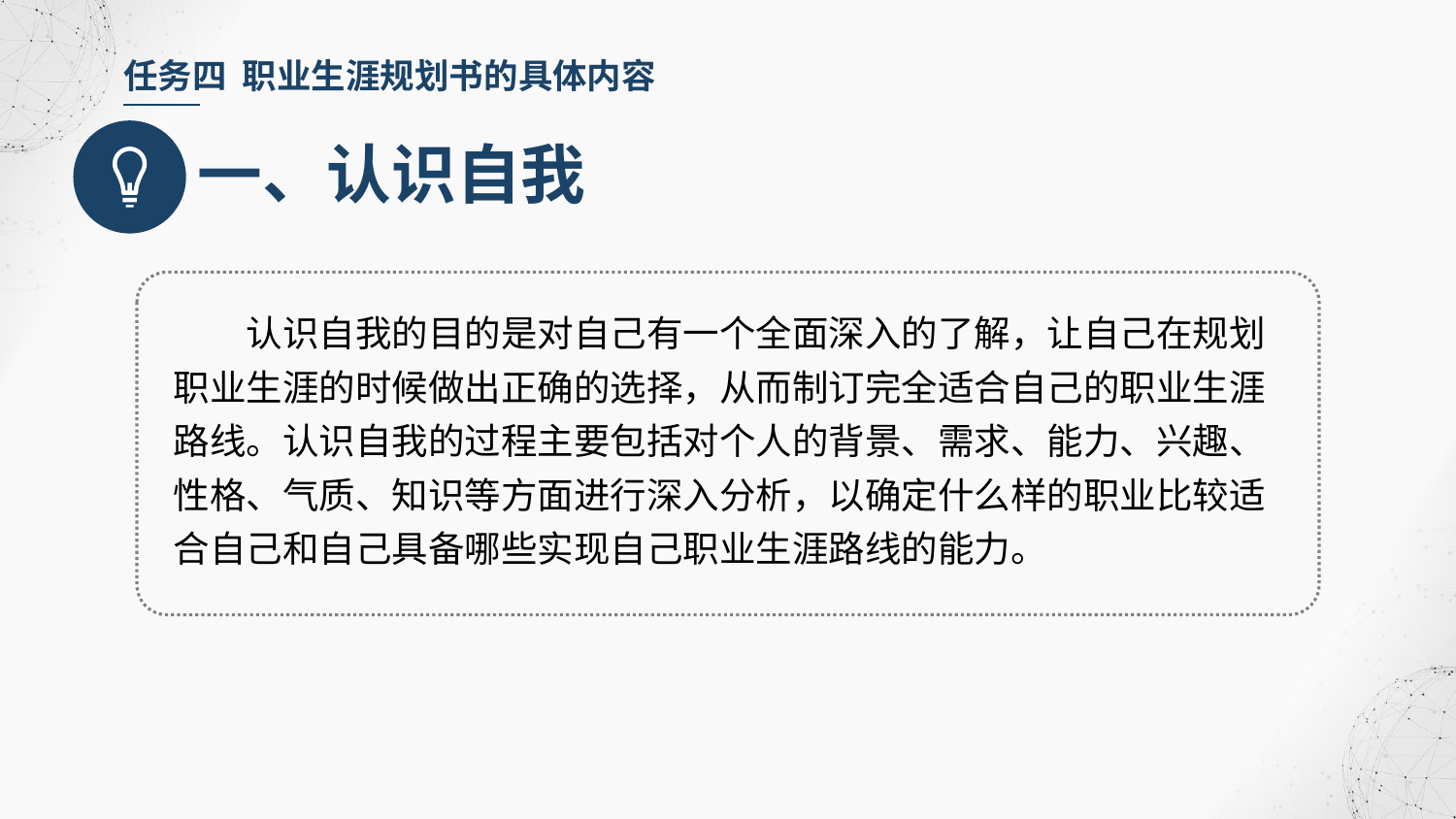

任务四  职业生涯规划书的具体内容

一、认识自我

认识自我的目的是对自己有一个全面深入的了解，让自己在规划职业生涯的时候做出正确的选择，从而制订完全适合自己的职业生涯路线。认识自我的过程主要包括对个人的背景、需求、能力、兴趣、性格、气质、知识等方面进行深入分析，以确定什么样的职业比较适合自己和自己具备哪些实现自己职业生涯路线的能力。